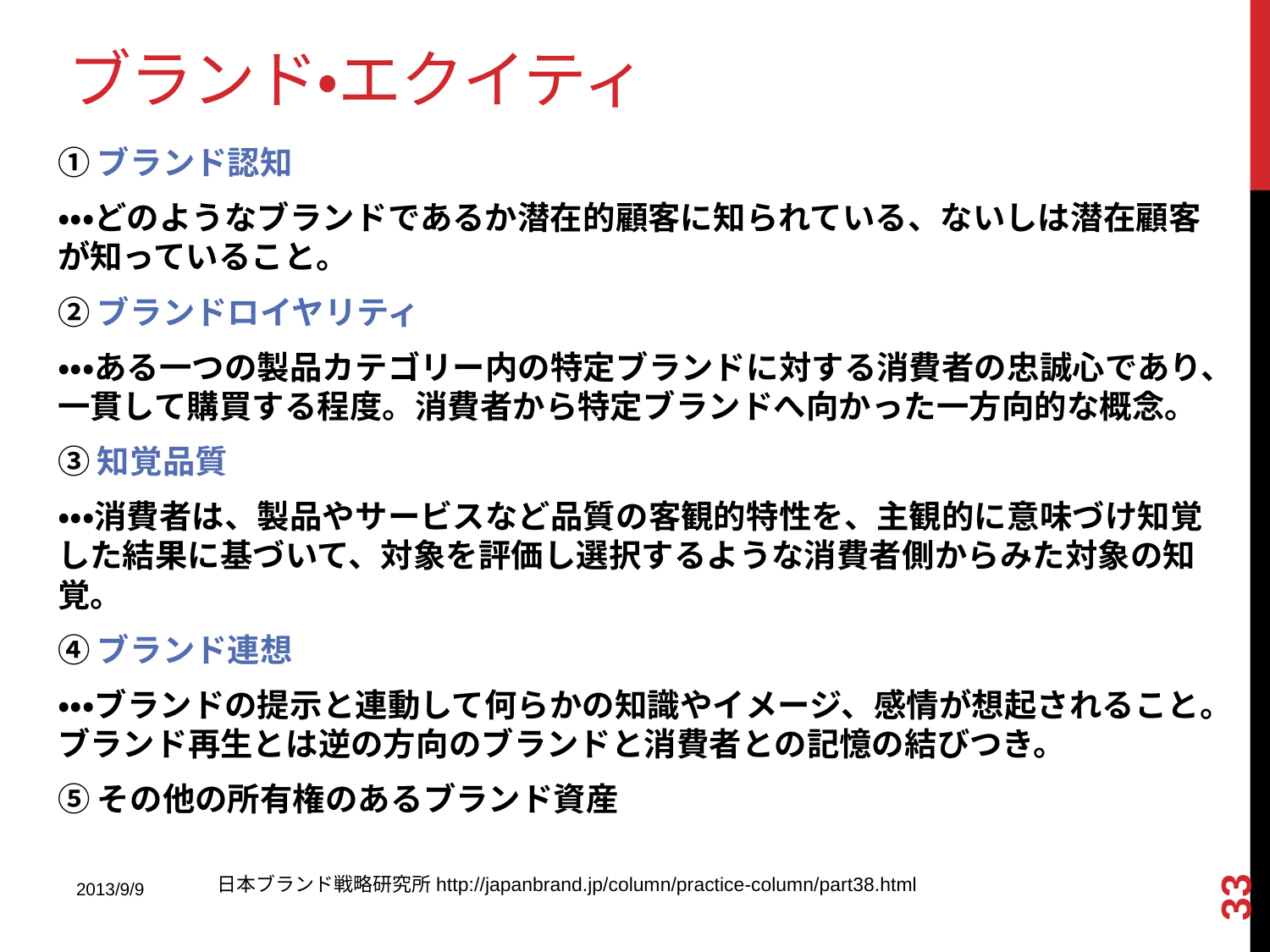

# ブランド・エクイティ
①ブランド認知
・・・どのようなブランドであるか潜在的顧客に知られている、ないしは潜在顧客が知っていること。
②ブランドロイヤリティ
・・・ある一つの製品カテゴリー内の特定ブランドに対する消費者の忠誠心であり、一貫して購買する程度。消費者から特定ブランドへ向かった一方向的な概念。
③知覚品質
・・・消費者は、製品やサービスなど品質の客観的特性を、主観的に意味づけ知覚した結果に基づいて、対象を評価し選択するような消費者側からみた対象の知覚。
④ブランド連想
・・・ブランドの提示と連動して何らかの知識やイメージ、感情が想起されること。ブランド再生とは逆の方向のブランドと消費者との記憶の結びつき。
⑤その他の所有権のあるブランド資産
33
2013/9/9
日本ブランド戦略研究所http://japanbrand.jp/column/practice-column/part38.html